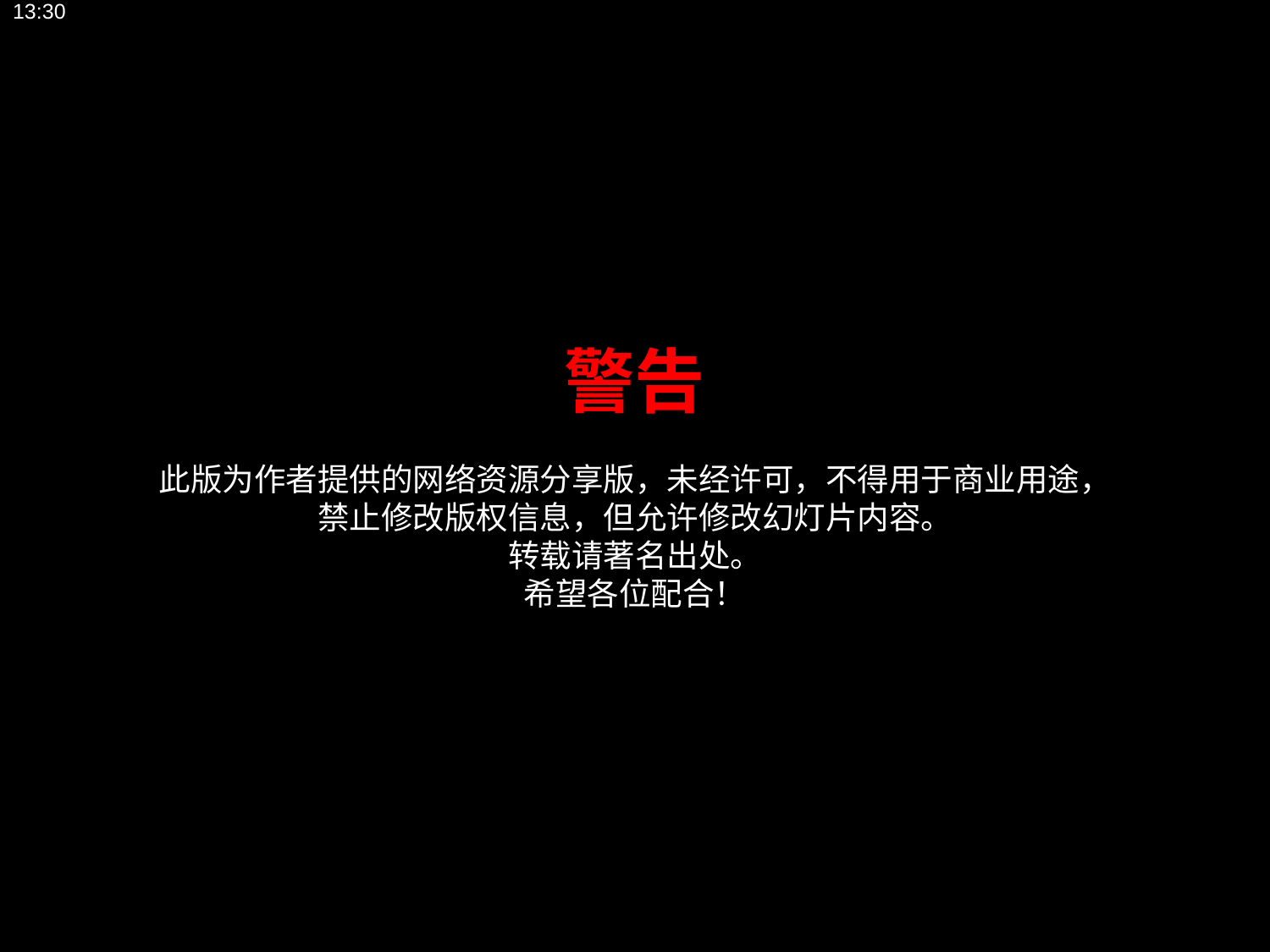

13:30
警告

此版为作者提供的网络资源分享版，未经许可，不得用于商业用途，
禁止修改版权信息，但允许修改幻灯片内容。
转载请著名出处。
希望各位配合！